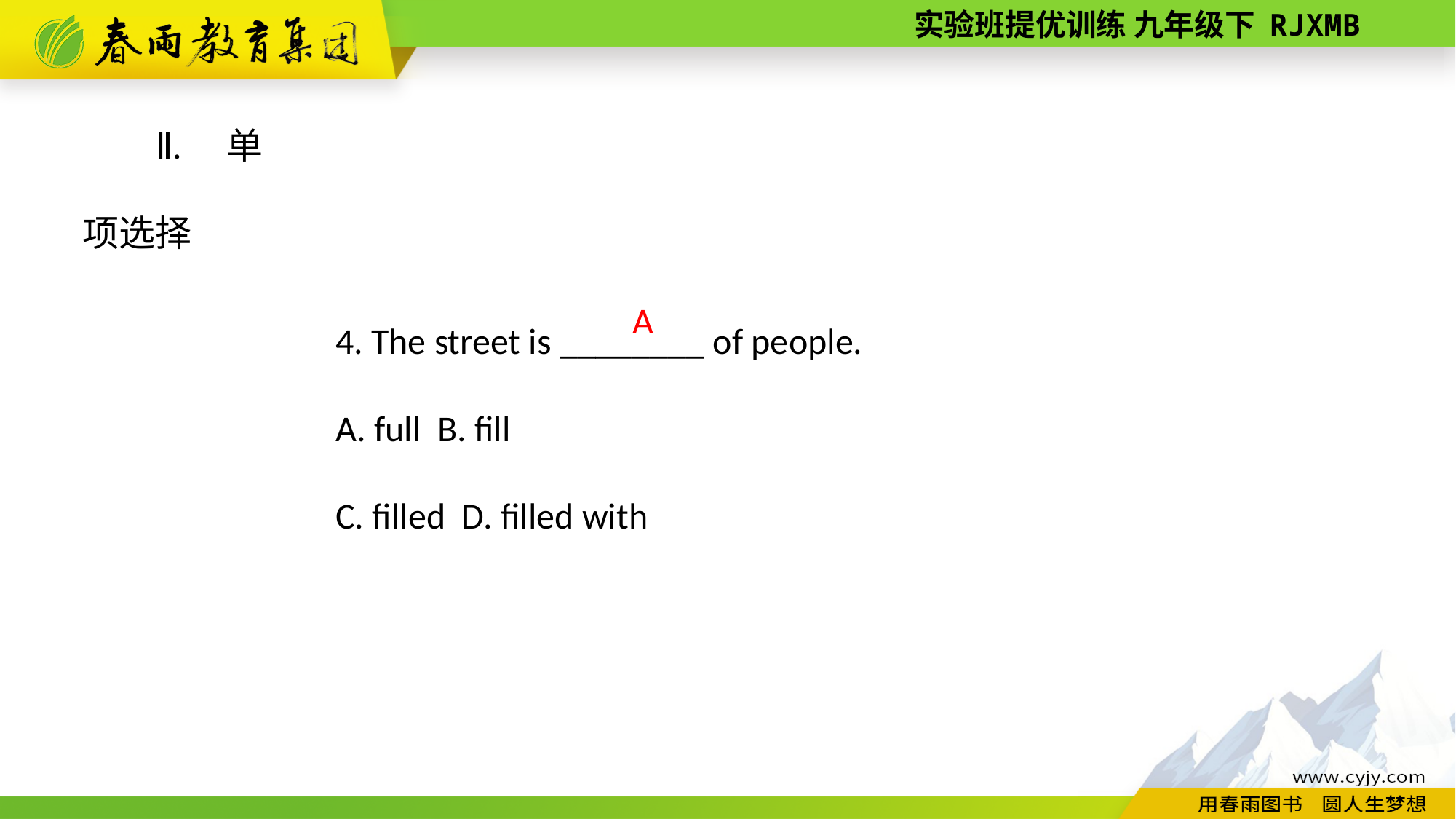

Ⅱ. 单项选择
4. The street is ________ of people.
A. full  B. fill
C. filled  D. filled with
A